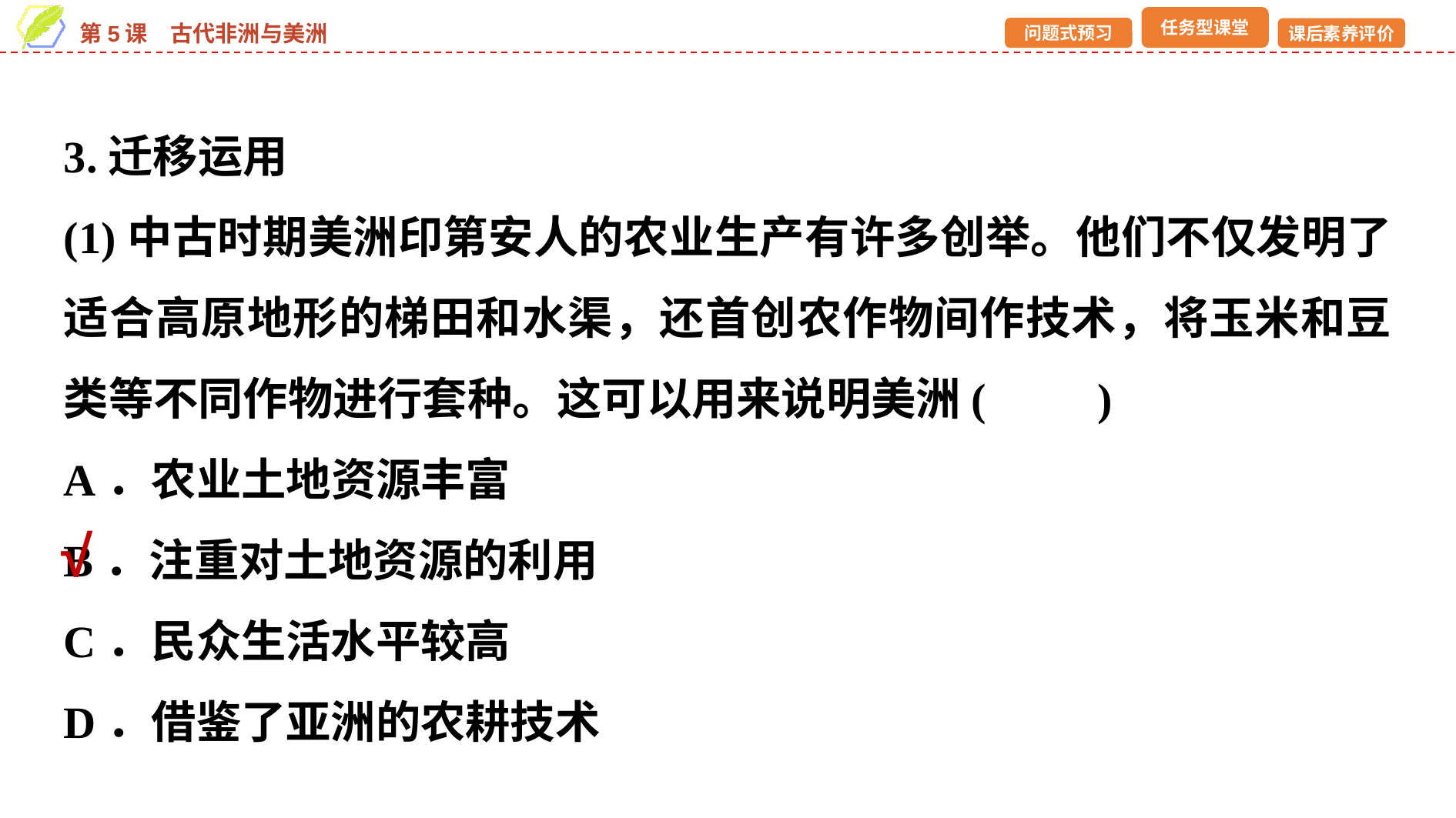

3.迁移运用
(1)中古时期美洲印第安人的农业生产有许多创举。他们不仅发明了适合高原地形的梯田和水渠，还首创农作物间作技术，将玉米和豆类等不同作物进行套种。这可以用来说明美洲(　　)
A．农业土地资源丰富
B．注重对土地资源的利用
C．民众生活水平较高
D．借鉴了亚洲的农耕技术
√